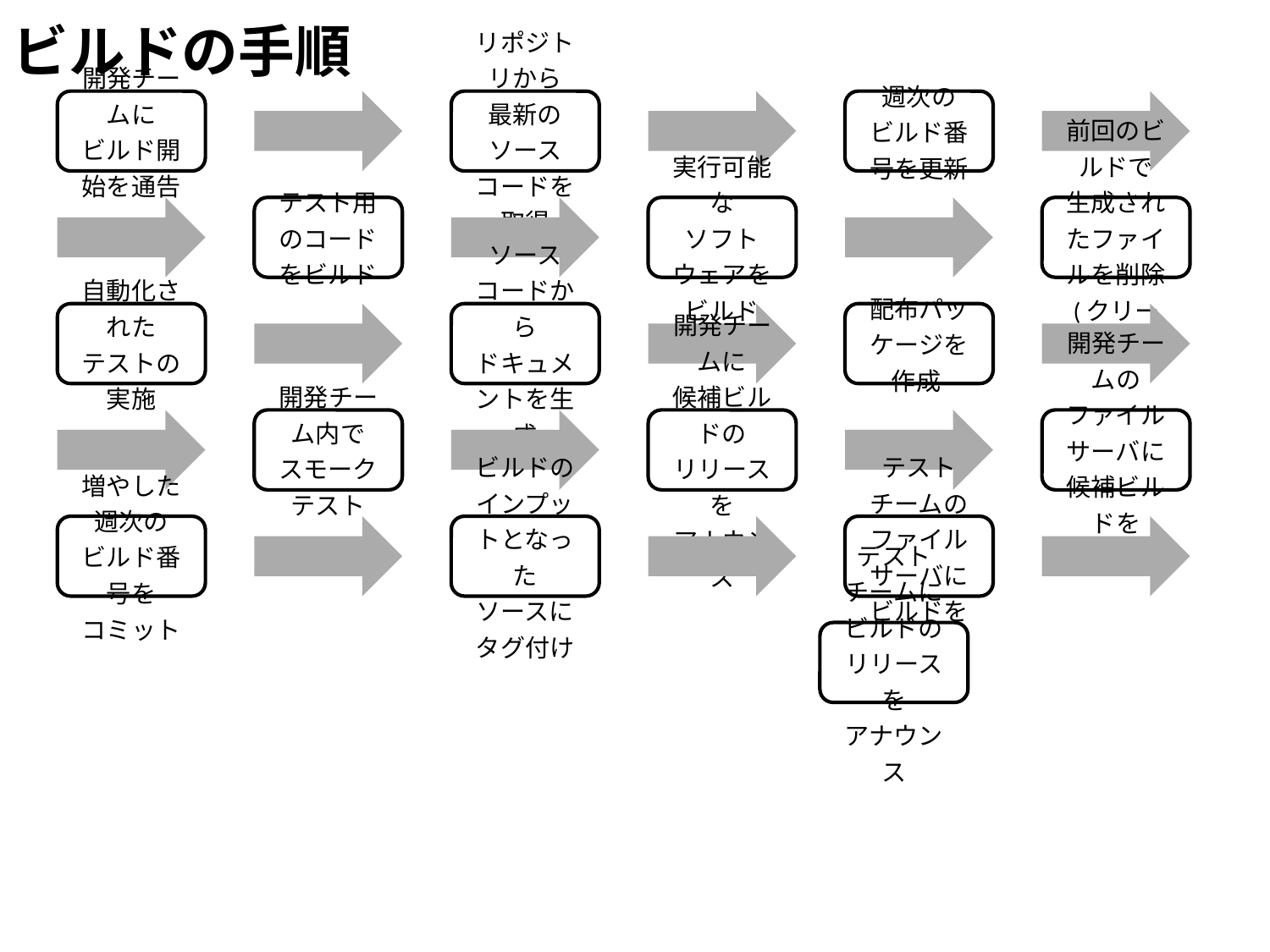

ビルドの手順
リポジトリから
最新の
ソースコードを取得
実行可能な
ソフトウェアを
ビルド
ソースコードから
ドキュメントを生成
配布パッケージを作成
開発チーム内で
スモークテスト
開発チームに
候補ビルドの
リリースを
アナウンス
開発チームに
ビルド開始を通告
テスト用のコードをビルド
自動化された
テストの実施
週次の
ビルド番号を更新
ビルドの
インプットとなった
ソースにタグ付け
増やした週次の
ビルド番号を
コミット